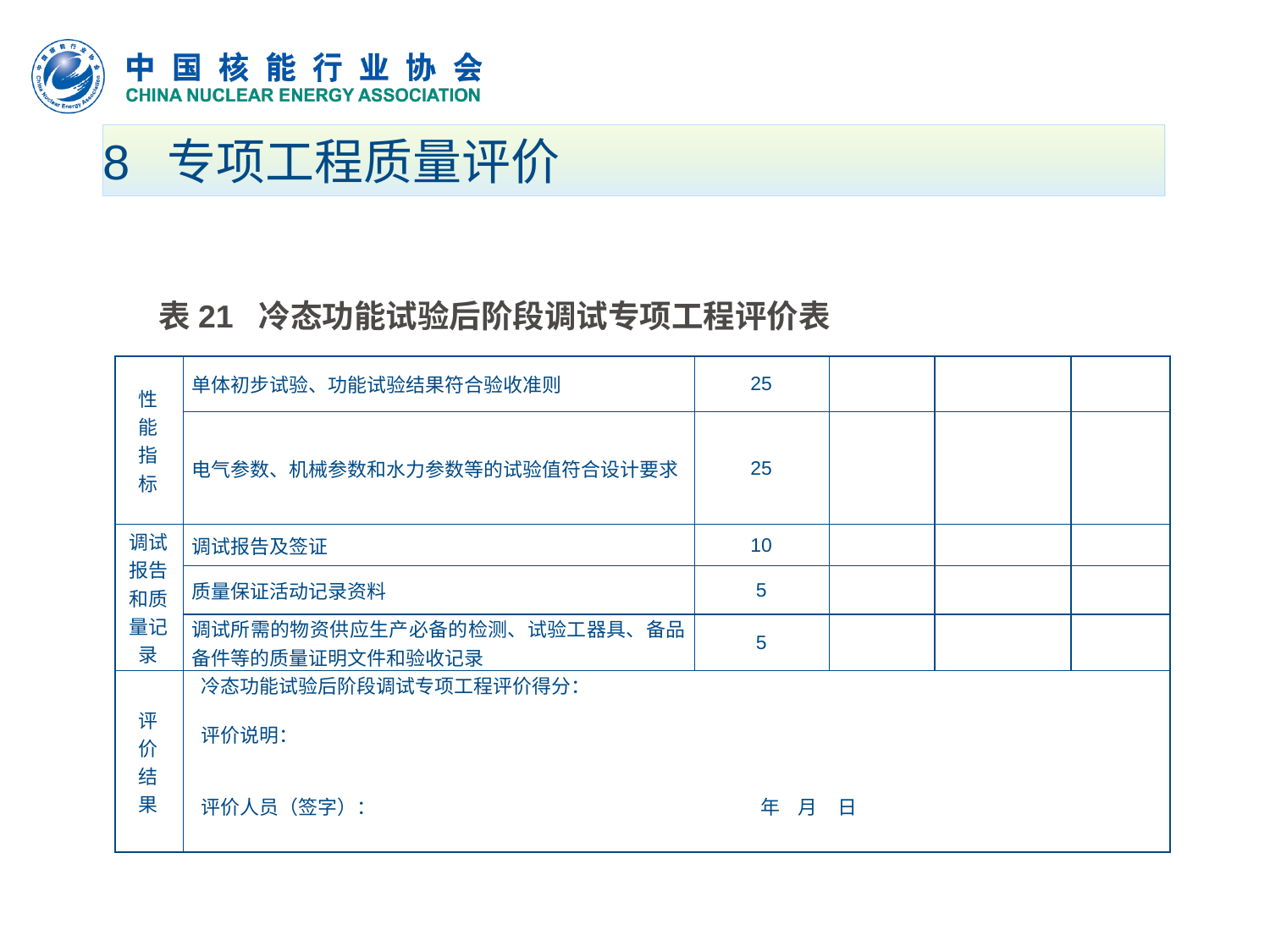

# 8  专项工程质量评价
            表21  冷态功能试验后阶段调试专项工程评价表

| 性 能 指 标 | 单体初步试验、功能试验结果符合验收准则 | 25 |  |  |  |
| --- | --- | --- | --- | --- | --- |
|  | 电气参数、机械参数和水力参数等的试验值符合设计要求 | 25 |  |  |  |
| 调试报告和质量记录 | 调试报告及签证 | 10 |  |  |  |
|  | 质量保证活动记录资料 | 5 |  |  |  |
|  | 调试所需的物资供应生产必备的检测、试验工器具、备品备件等的质量证明文件和验收记录 | 5 |  |  |  |
| 评 价 结 果 | 冷态功能试验后阶段调试专项工程评价得分：   评价说明：     评价人员（签字）： 年 月 日 |  |  |  |  |